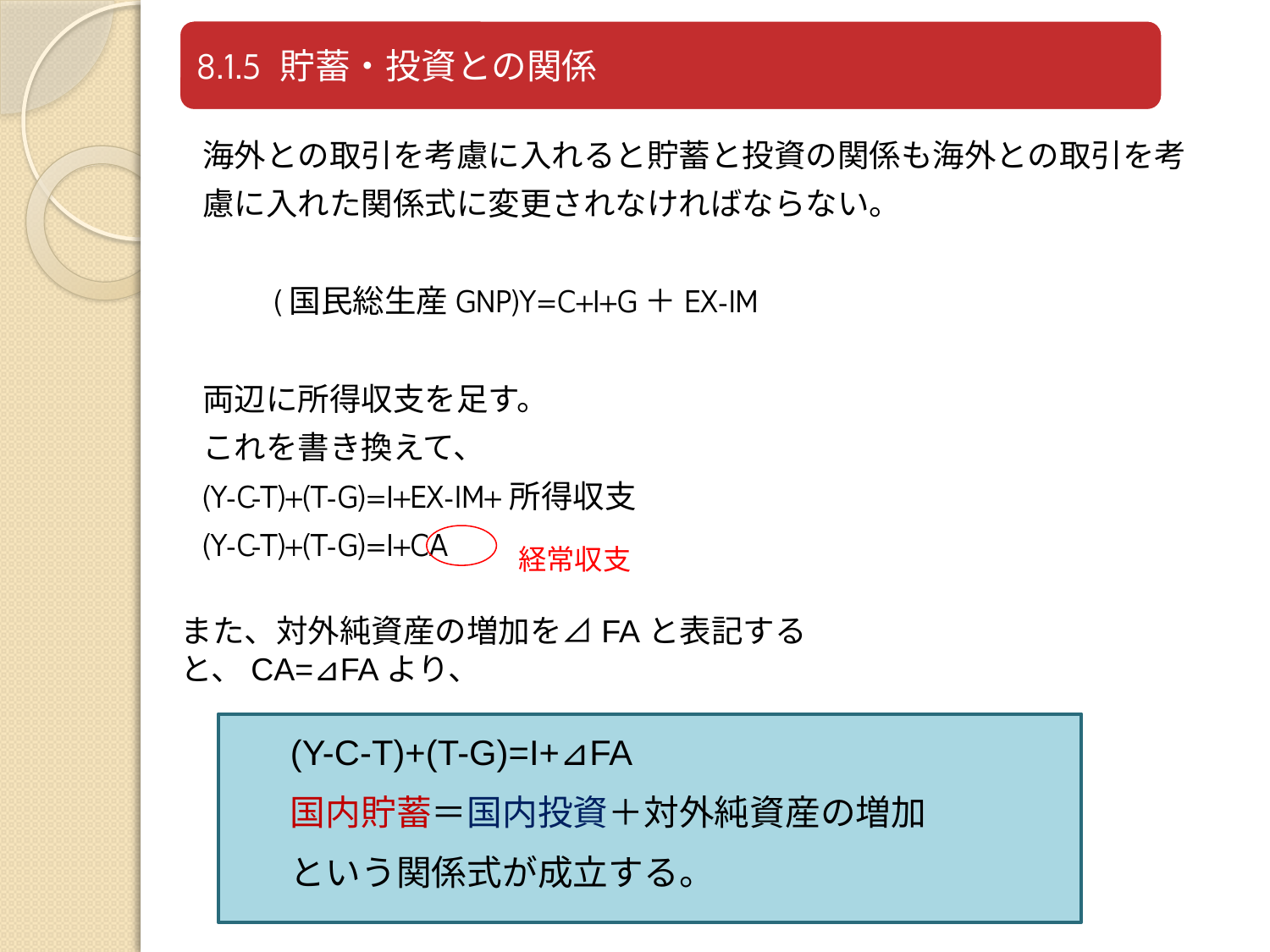

8.1.5 貯蓄・投資との関係
海外との取引を考慮に入れると貯蓄と投資の関係も海外との取引を考
慮に入れた関係式に変更されなければならない。

　　(国民総生産GNP)Y=C+I+G＋EX-IM

両辺に所得収支を足す。
これを書き換えて、
(Y-C-T)+(T-G)=I+EX-IM+所得収支
(Y-C-T)+(T-G)=I+CA

経常収支
また、対外純資産の増加を⊿FAと表記すると、CA=⊿FAより、

(Y-C-T)+(T-G)=I+⊿FA
国内貯蓄＝国内投資＋対外純資産の増加
という関係式が成立する。